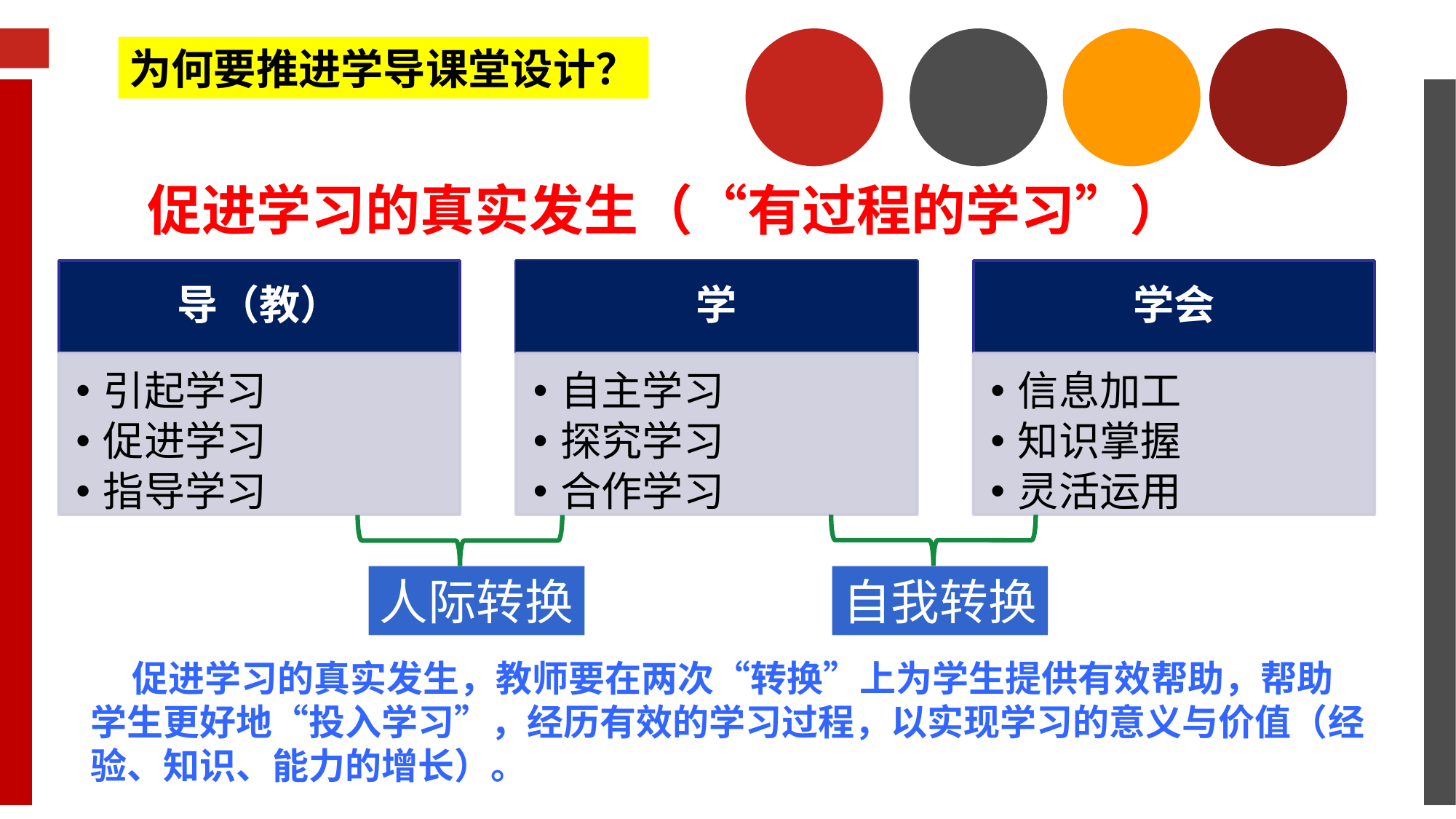

为何要推进学导课堂设计？

促进学习的真实发生（“有过程的学习”）

导（教）

学

学会

引起学习
促进学习
指导学习

信息加工
知识掌握
灵活运用
自主学习
探究学习
合作学习

人际转换
自我转换
    促进学习的真实发生，教师要在两次“转换”上为学生提供有效帮助，帮助学生更好地“投入学习”，经历有效的学习过程，以实现学习的意义与价值（经验、知识、能力的增长）。